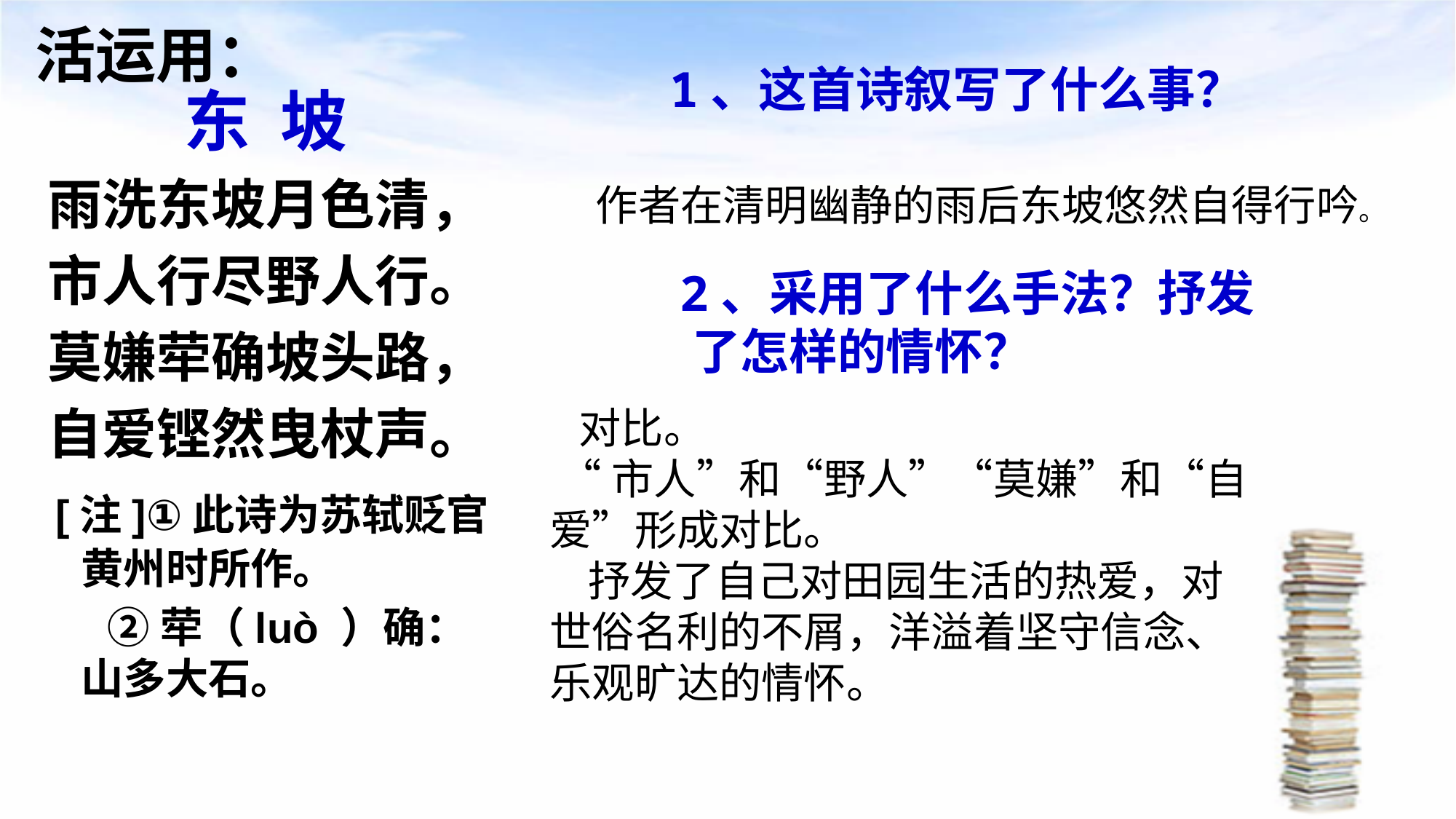

活运用：
  1、这首诗叙写了什么事？

 2、采用了什么手法？抒发了怎样的情怀？

东  坡
雨洗东坡月色清，
市人行尽野人行。
莫嫌荦确坡头路，
自爱铿然曳杖声。
 [注]①此诗为苏轼贬官黄州时所作。
       ②荦（luò ）确：山多大石。
作者在清明幽静的雨后东坡悠然自得行吟。
  对比。
 “市人”和“野人”“莫嫌”和“自爱”形成对比。
   抒发了自己对田园生活的热爱，对世俗名利的不屑，洋溢着坚守信念、乐观旷达的情怀。